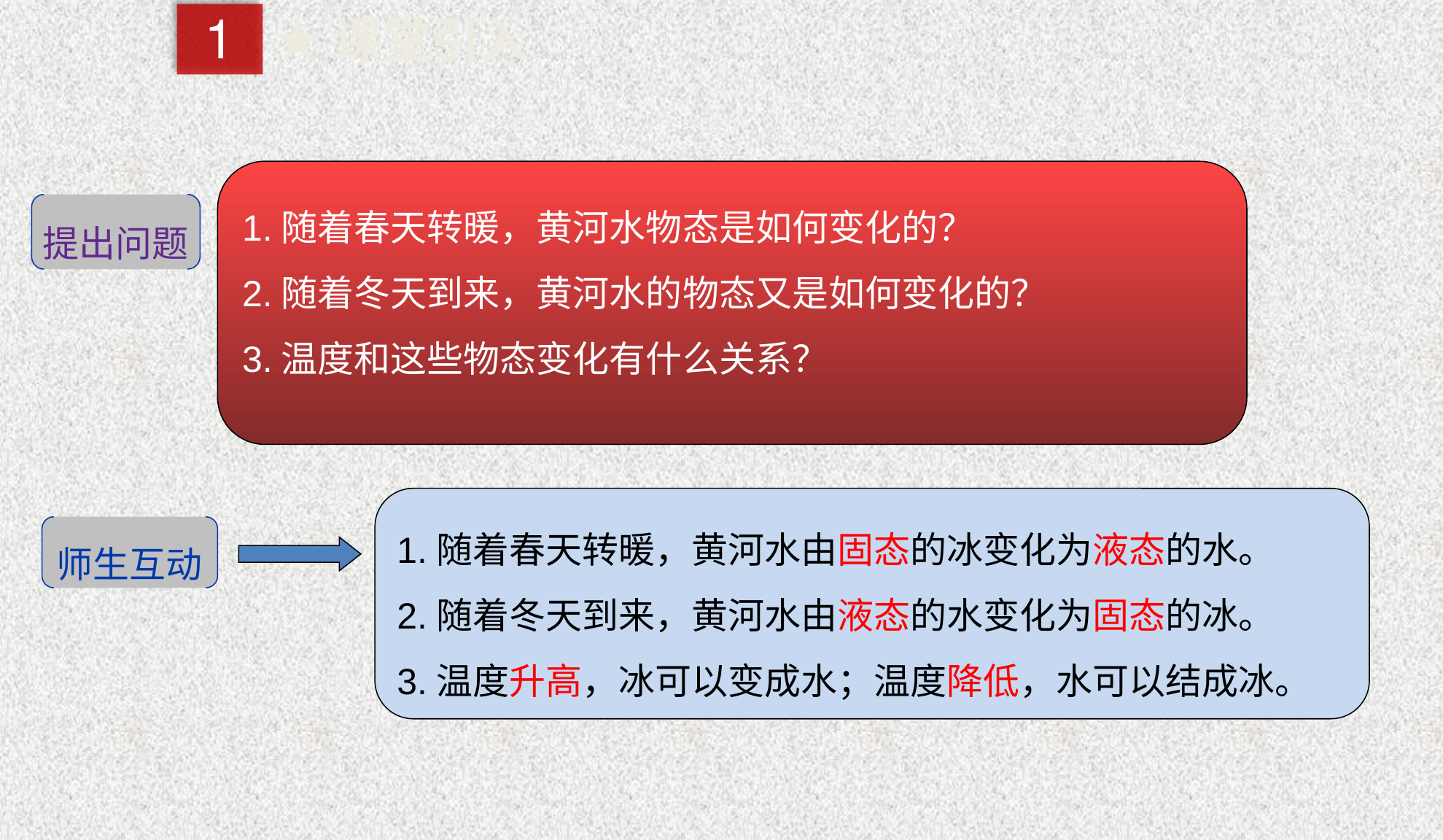

1
★课堂引入
1.随着春天转暖，黄河水物态是如何变化的？
2.随着冬天到来，黄河水的物态又是如何变化的？
3.温度和这些物态变化有什么关系？

提出问题
1.随着春天转暖，黄河水由固态的冰变化为液态的水。
2.随着冬天到来，黄河水由液态的水变化为固态的冰。
3.温度升高，冰可以变成水；温度降低，水可以结成冰。
师生互动